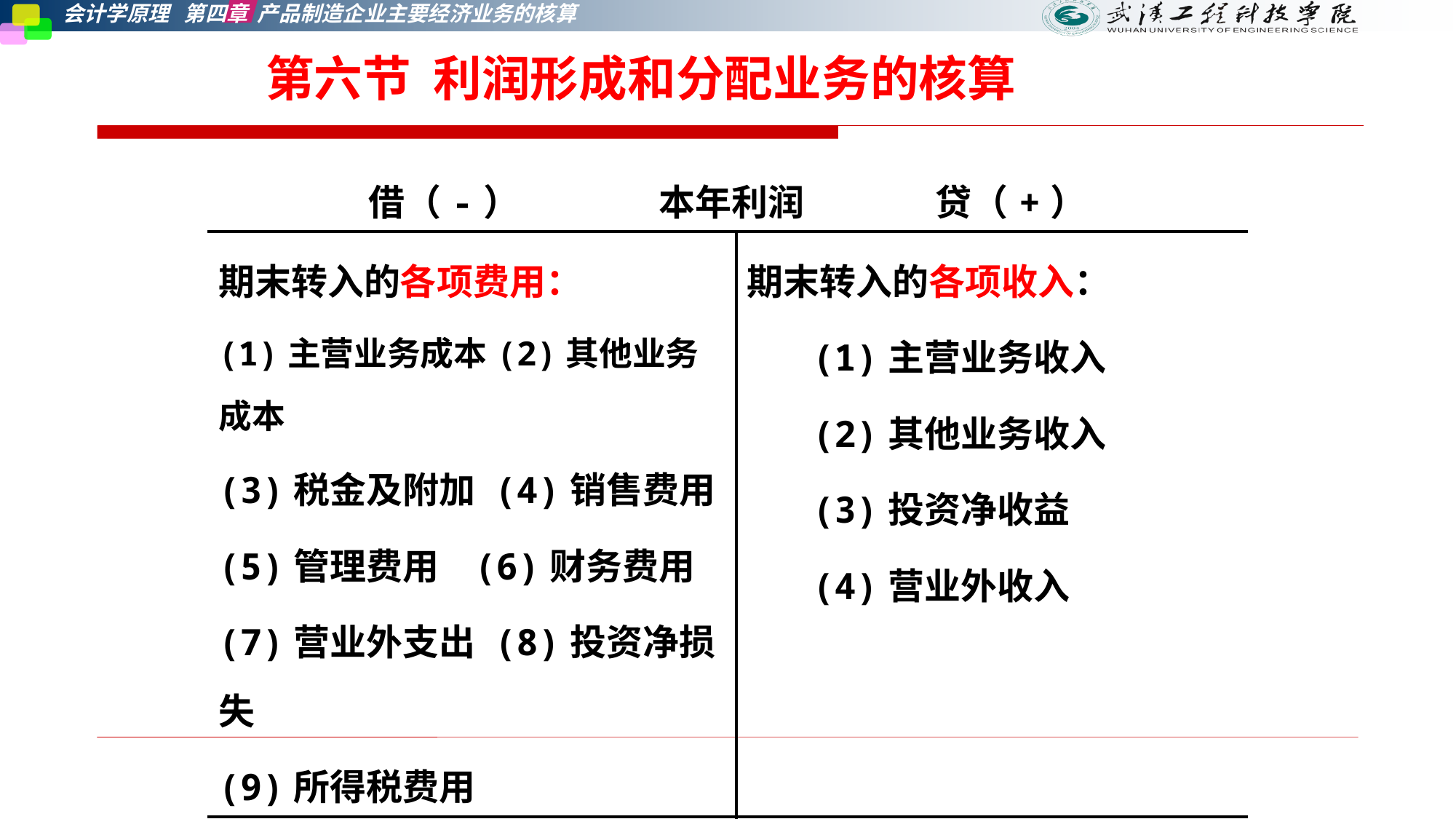

# 第六节  利润形成和分配业务的核算
| 借（-） 本年利润 贷（+） |  |
| --- | --- |
| 期末转入的各项费用： (1)主营业务成本(2)其他业务成本 (3)税金及附加 (4)销售费用 (5)管理费用 (6)财务费用 (7)营业外支出 (8)投资净损失 (9)所得税费用 | 期末转入的各项收入： (1)主营业务收入 (2)其他业务收入 (3)投资净收益 (4)营业外收入 |
| 本期借方发生额 期末余额：累计发生的净亏损 | 本期贷方发生额 期末余额：累计实现的净利润 |